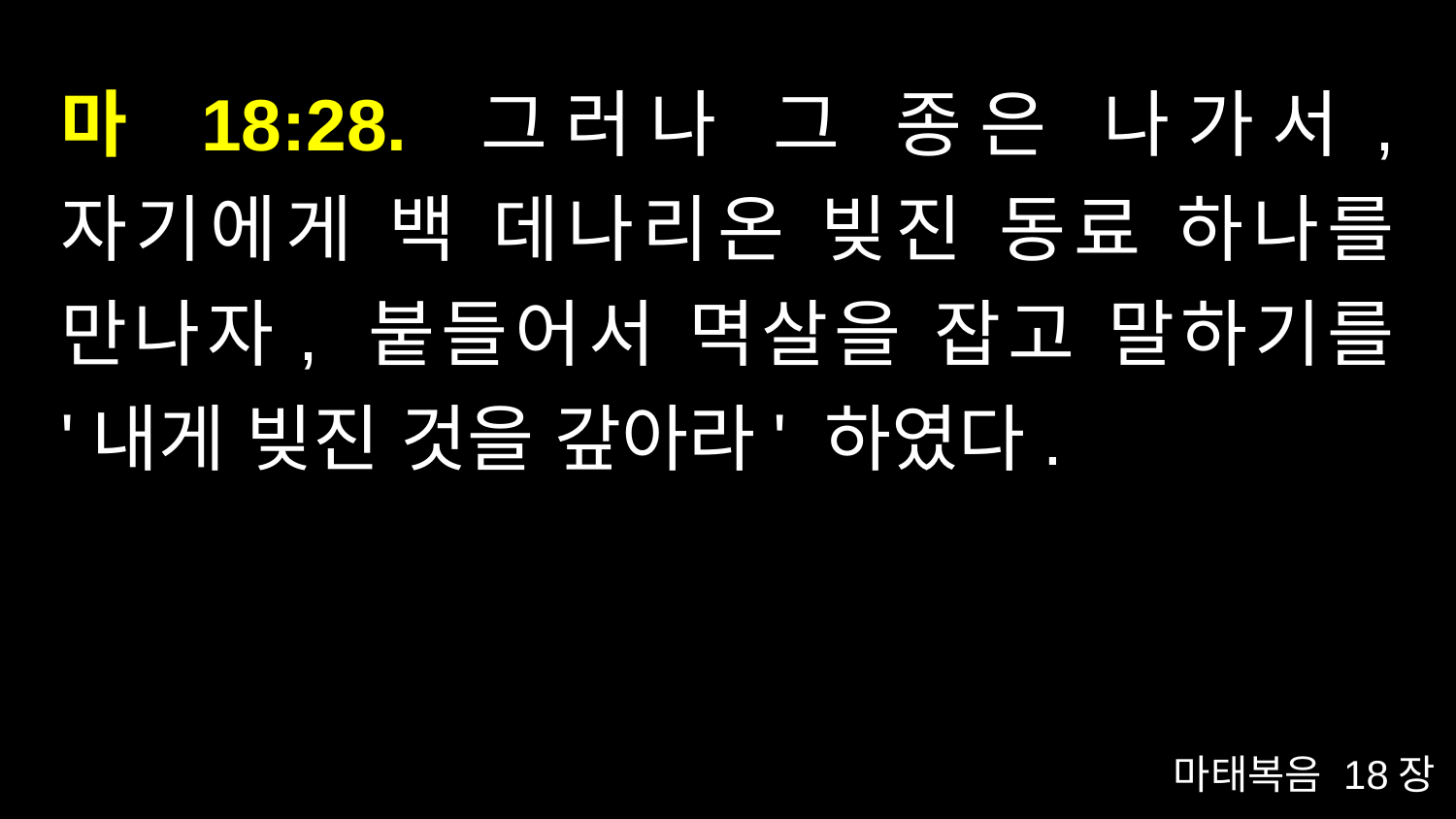

# 마 18:28. 그러나 그 종은 나가서, 자기에게 백 데나리온 빚진 동료 하나를 만나자, 붙들어서 멱살을 잡고 말하기를 '내게 빚진 것을 갚아라' 하였다.
마태복음 18장